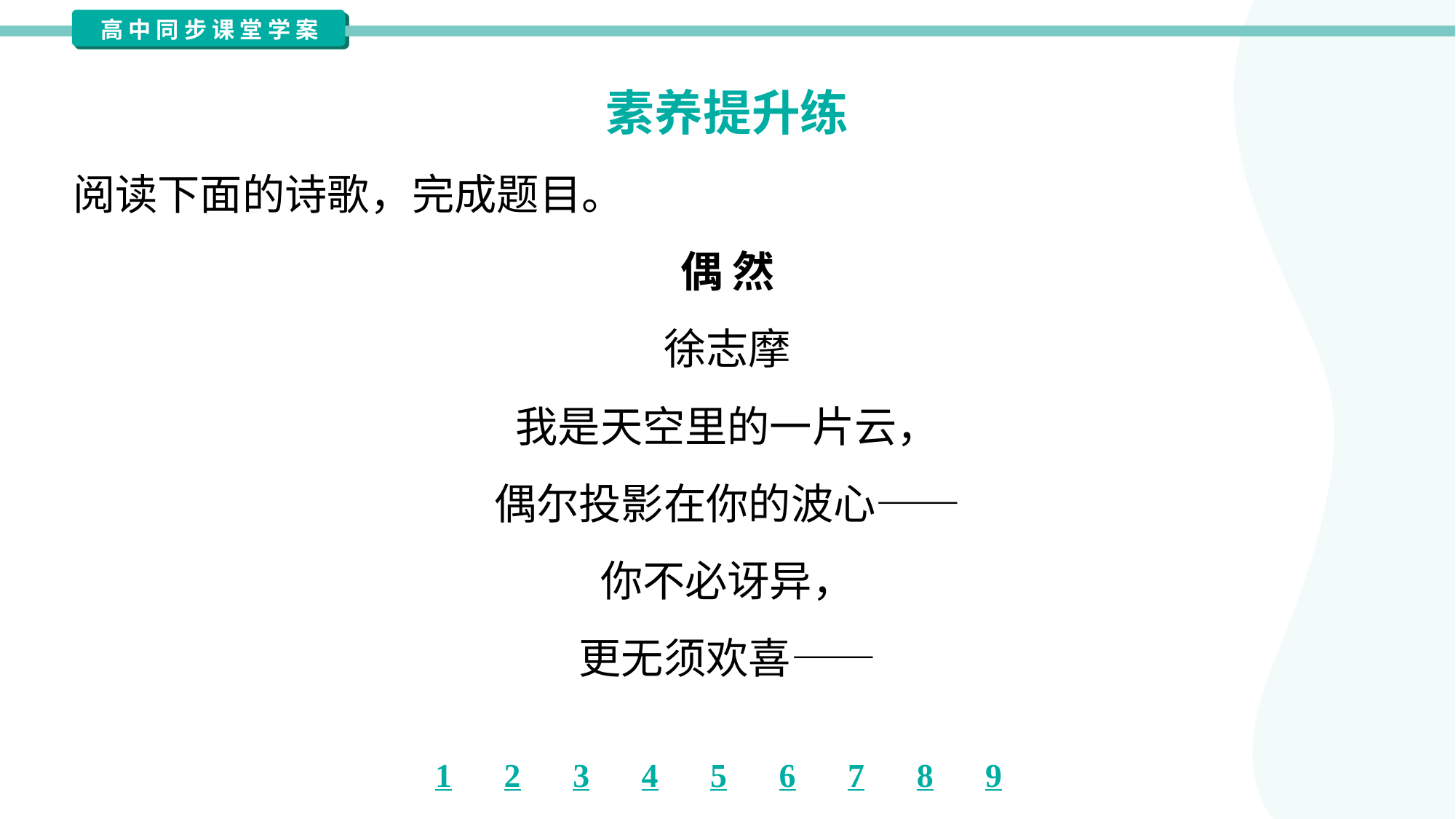

素养提升练
阅读下面的诗歌，完成题目。
偶 然
徐志摩
我是天空里的一片云，
偶尔投影在你的波心——
你不必讶异，
更无须欢喜——